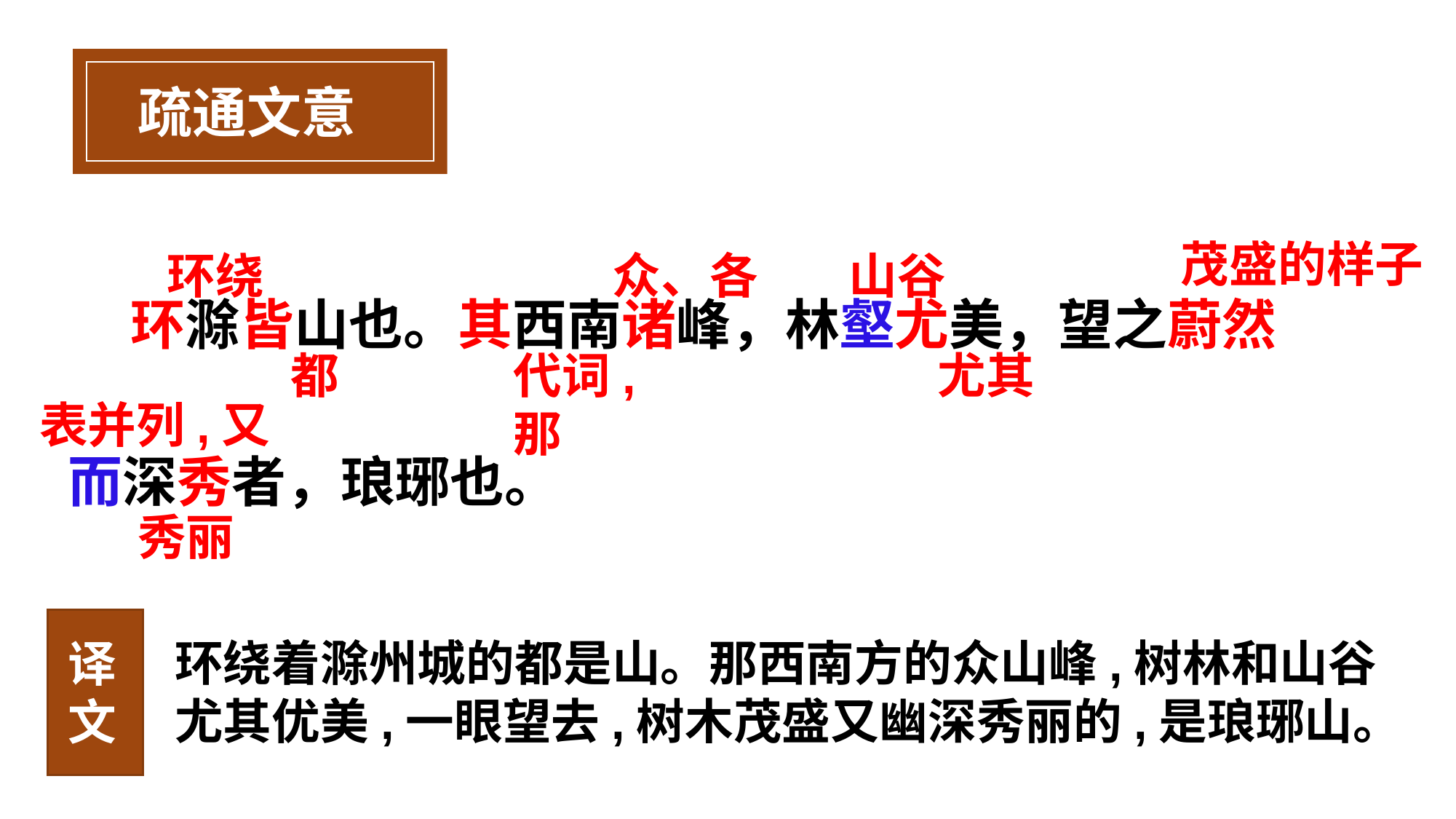

疏通文意
茂盛的样子
环绕
众、各
山谷
    环滁皆山也。其西南诸峰，林壑尤美，望之蔚然

而深秀者，琅琊也。
都
代词,那
尤其
表并列,又
秀丽

环绕着滁州城的都是山。那西南方的众山峰,树林和山谷尤其优美,一眼望去,树木茂盛又幽深秀丽的,是琅琊山。
译文